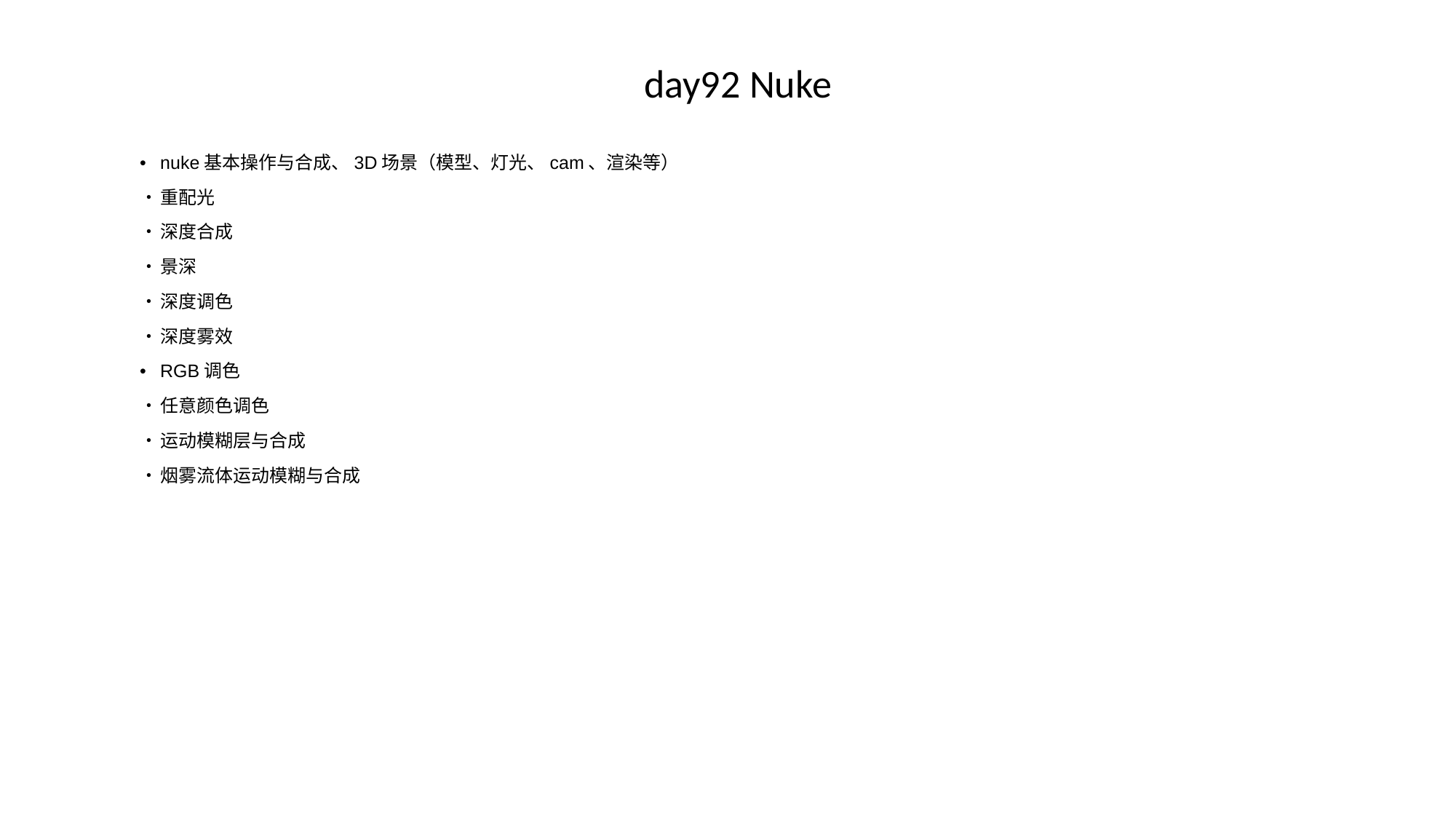

# day92 Nuke
•	nuke基本操作与合成、3D场景（模型、灯光、cam、渲染等）
•	重配光
•	深度合成
•	景深
•	深度调色
•	深度雾效
•	RGB调色
•	任意颜色调色
•	运动模糊层与合成
•	烟雾流体运动模糊与合成